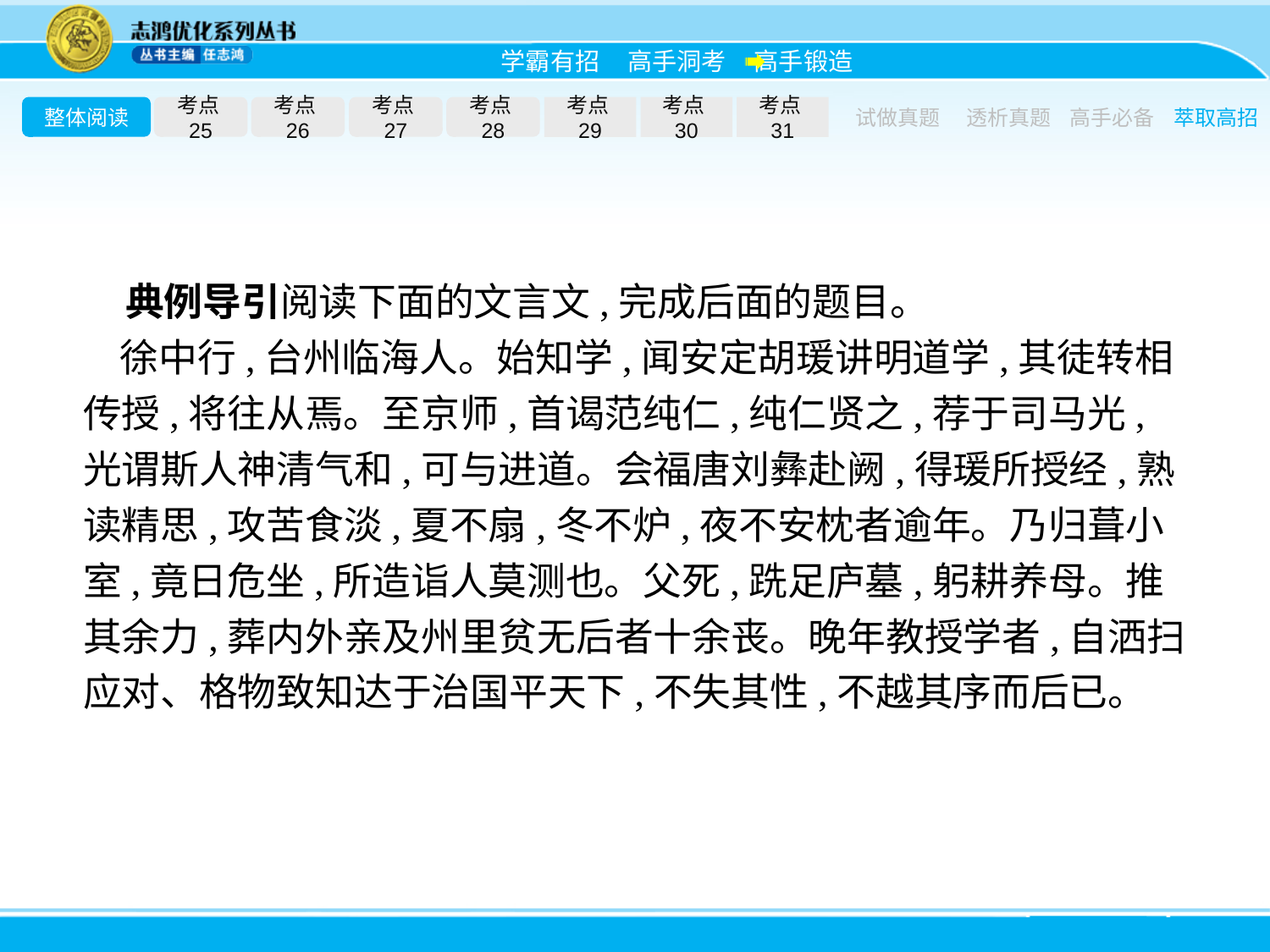

整体阅读
考点25
考点26
考点27
考点28
考点29
考点30
考点31
试做真题
透析真题
高手必备
萃取高招
典例导引阅读下面的文言文,完成后面的题目。
徐中行,台州临海人。始知学,闻安定胡瑗讲明道学,其徒转相传授,将往从焉。至京师,首谒范纯仁,纯仁贤之,荐于司马光,光谓斯人神清气和,可与进道。会福唐刘彝赴阙,得瑗所授经,熟读精思,攻苦食淡,夏不扇,冬不炉,夜不安枕者逾年。乃归葺小室,竟日危坐,所造诣人莫测也。父死,跣足庐墓,躬耕养母。推其余力,葬内外亲及州里贫无后者十余丧。晚年教授学者,自洒扫应对、格物致知达于治国平天下,不失其性,不越其序而后已。